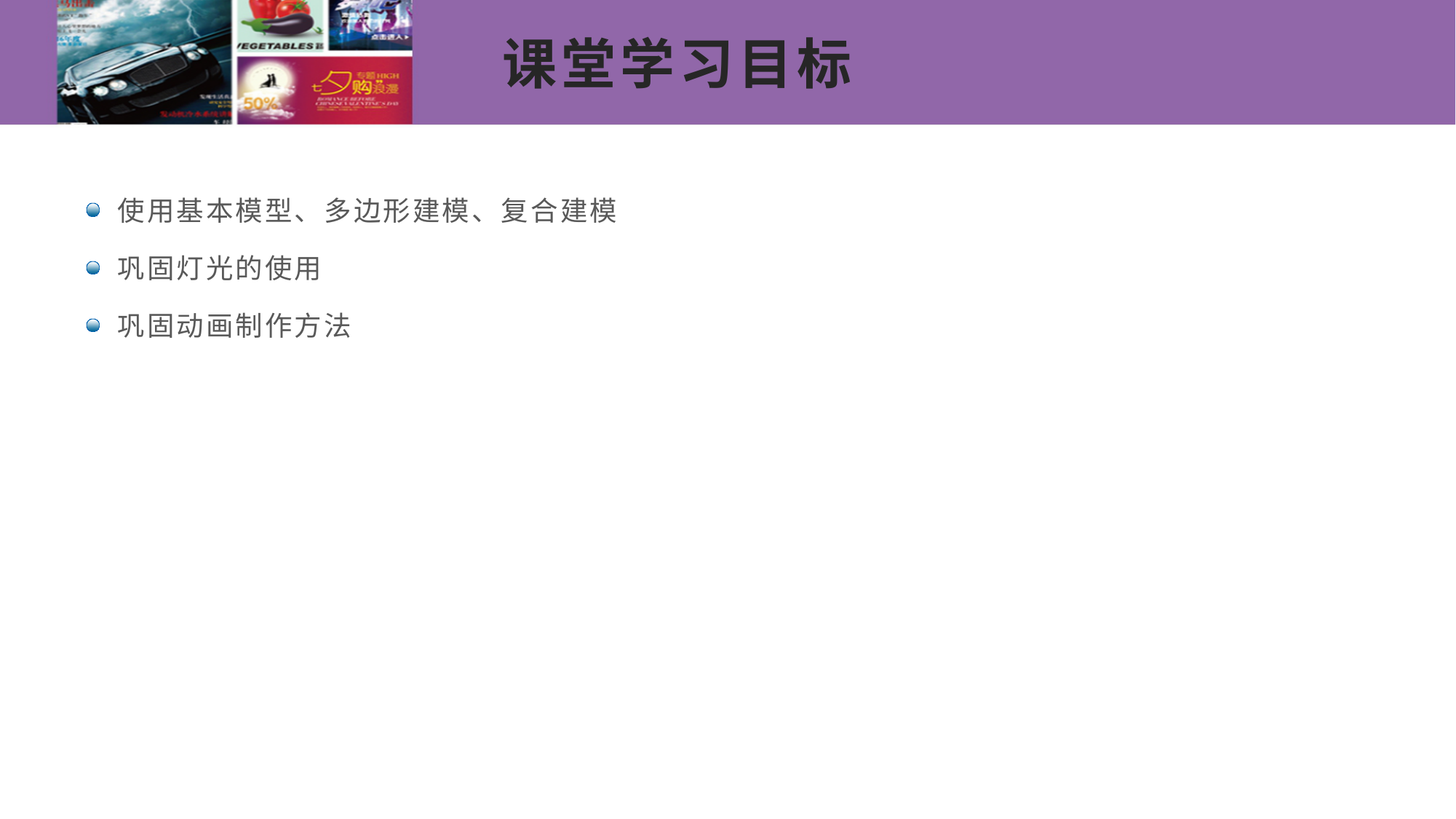

# 课堂学习目标
使用基本模型、多边形建模、复合建模
巩固灯光的使用
巩固动画制作方法